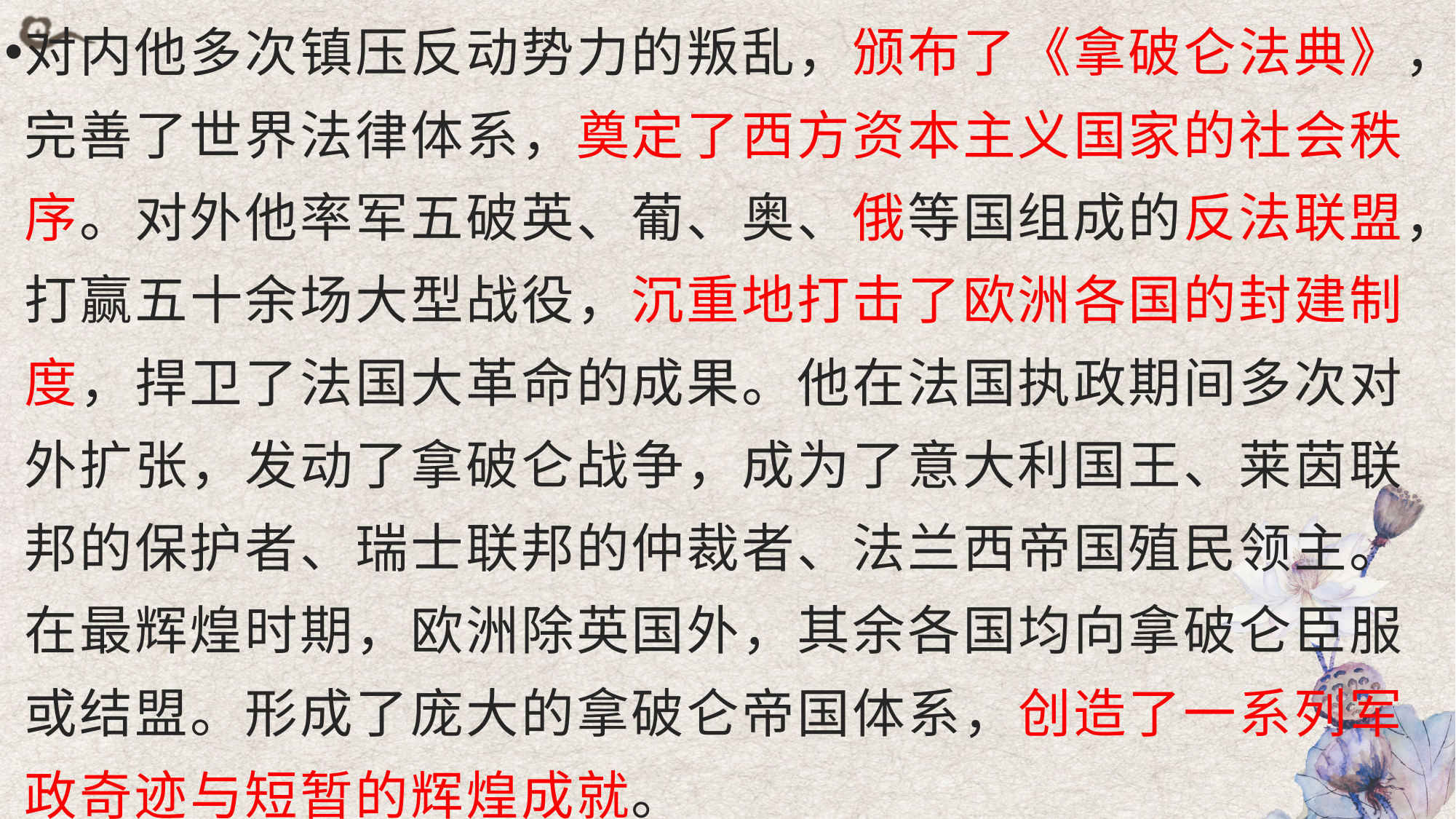

对内他多次镇压反动势力的叛乱，颁布了《拿破仑法典》，完善了世界法律体系，奠定了西方资本主义国家的社会秩序。对外他率军五破英、葡、奥、俄等国组成的反法联盟，打赢五十余场大型战役，沉重地打击了欧洲各国的封建制度，捍卫了法国大革命的成果。他在法国执政期间多次对外扩张，发动了拿破仑战争，成为了意大利国王、莱茵联邦的保护者、瑞士联邦的仲裁者、法兰西帝国殖民领主。在最辉煌时期，欧洲除英国外，其余各国均向拿破仑臣服或结盟。形成了庞大的拿破仑帝国体系，创造了一系列军政奇迹与短暂的辉煌成就。

#